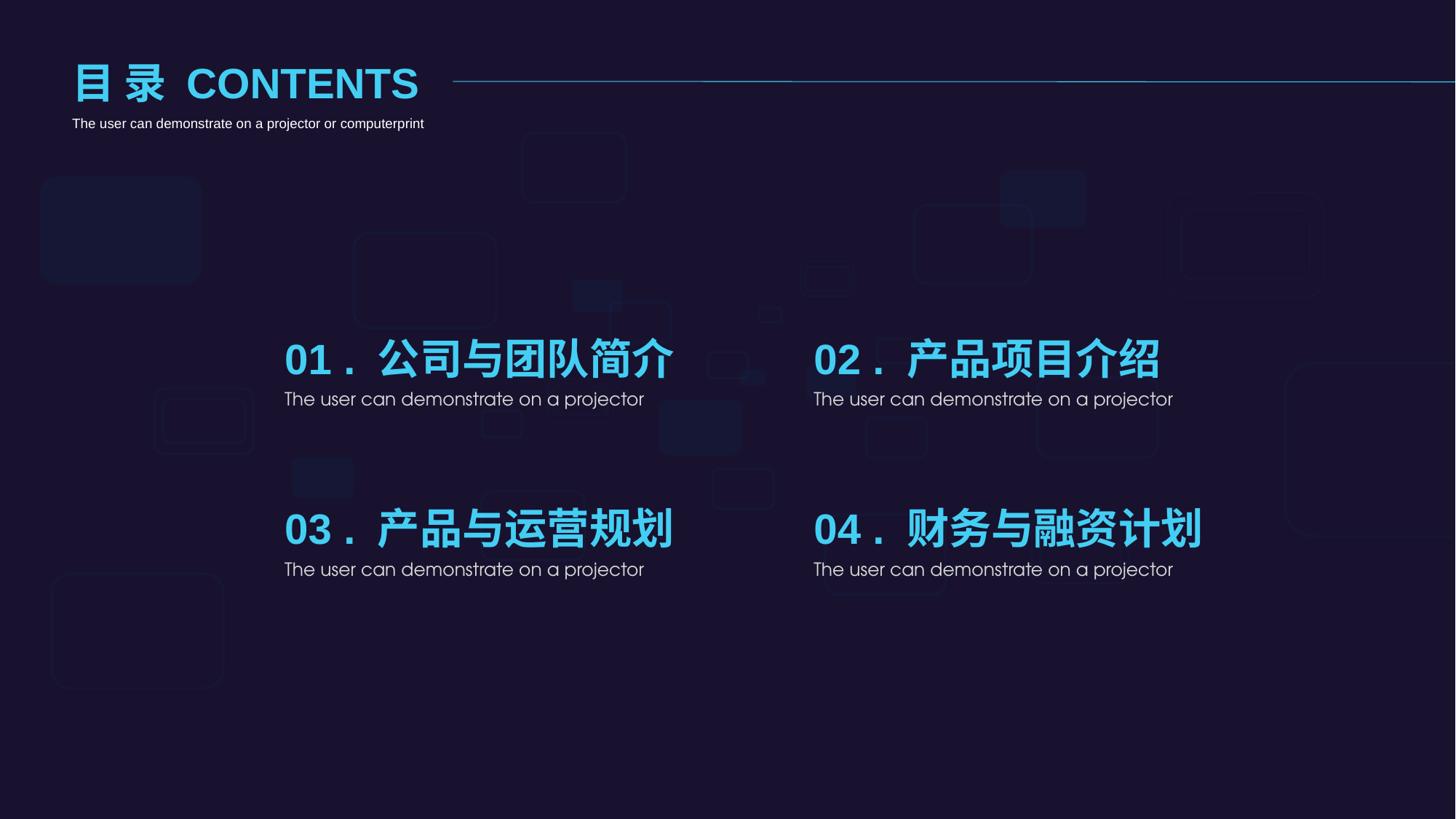

目 录 CONTENTS
The user can demonstrate on a projector or computerprint
01 . 公司与团队简介
The user can demonstrate on a projector
02 . 产品项目介绍
The user can demonstrate on a projector
03 . 产品与运营规划
The user can demonstrate on a projector
04 . 财务与融资计划
The user can demonstrate on a projector